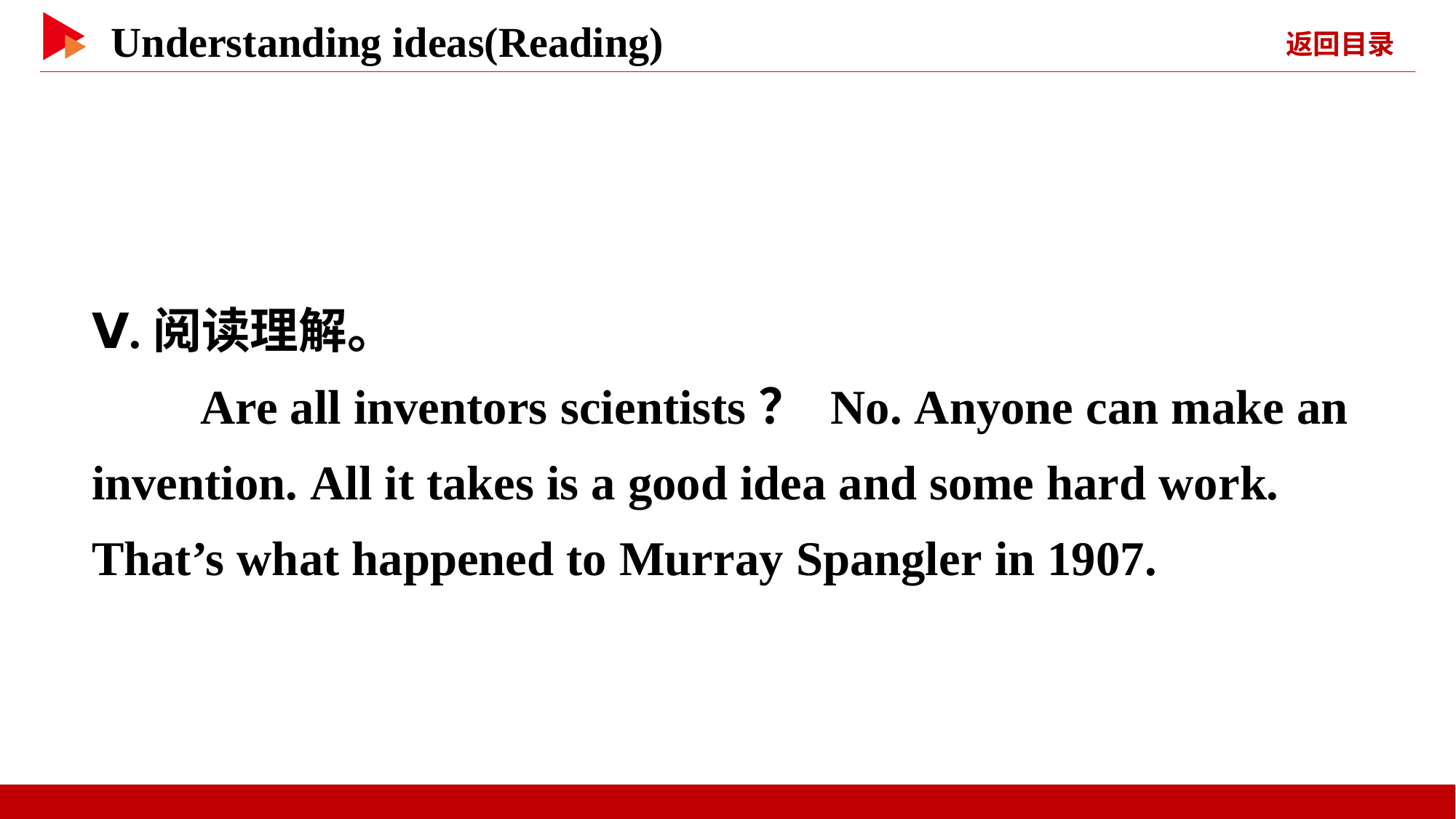

Ⅴ.阅读理解。
　　Are all inventors scientists？ No. Anyone can make an invention. All it takes is a good idea and some hard work. That’s what happened to Murray Spangler in 1907.